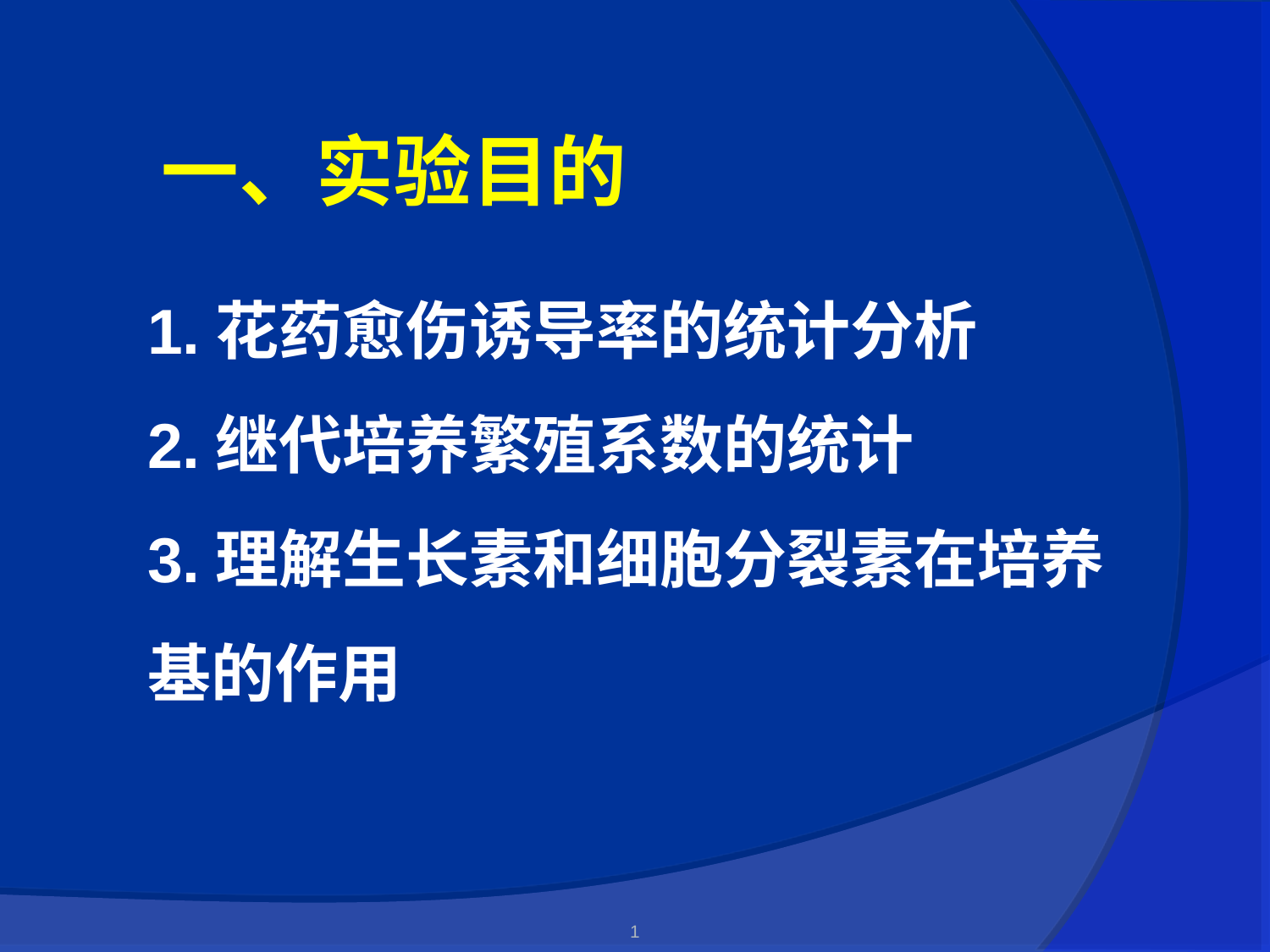

一、实验目的
1.花药愈伤诱导率的统计分析
2.继代培养繁殖系数的统计
3.理解生长素和细胞分裂素在培养基的作用

1